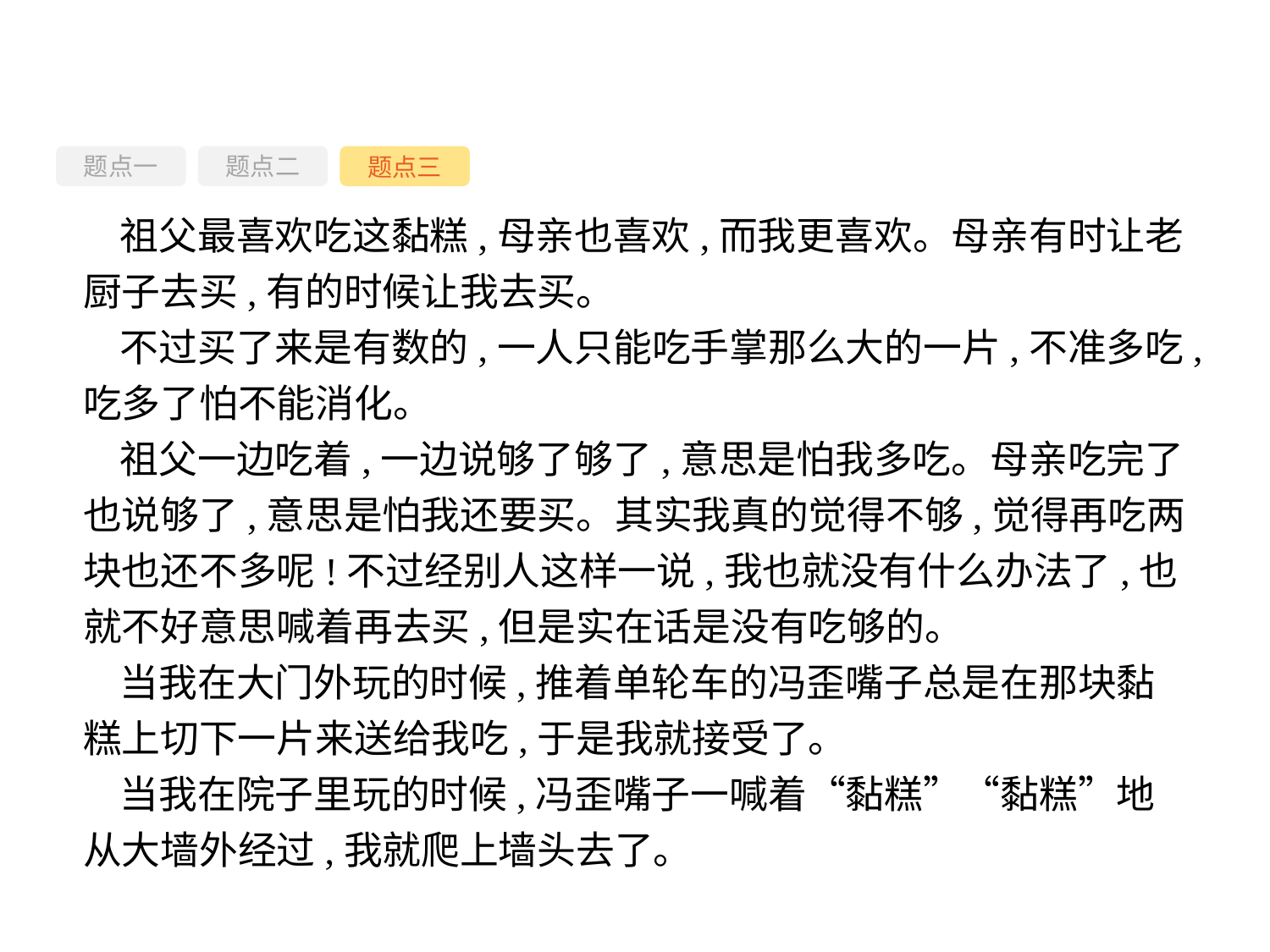

题点一
题点三
题点二
祖父最喜欢吃这黏糕,母亲也喜欢,而我更喜欢。母亲有时让老厨子去买,有的时候让我去买。
不过买了来是有数的,一人只能吃手掌那么大的一片,不准多吃,吃多了怕不能消化。
祖父一边吃着,一边说够了够了,意思是怕我多吃。母亲吃完了也说够了,意思是怕我还要买。其实我真的觉得不够,觉得再吃两块也还不多呢!不过经别人这样一说,我也就没有什么办法了,也就不好意思喊着再去买,但是实在话是没有吃够的。
当我在大门外玩的时候,推着单轮车的冯歪嘴子总是在那块黏糕上切下一片来送给我吃,于是我就接受了。
当我在院子里玩的时候,冯歪嘴子一喊着“黏糕”“黏糕”地从大墙外经过,我就爬上墙头去了。
-121-